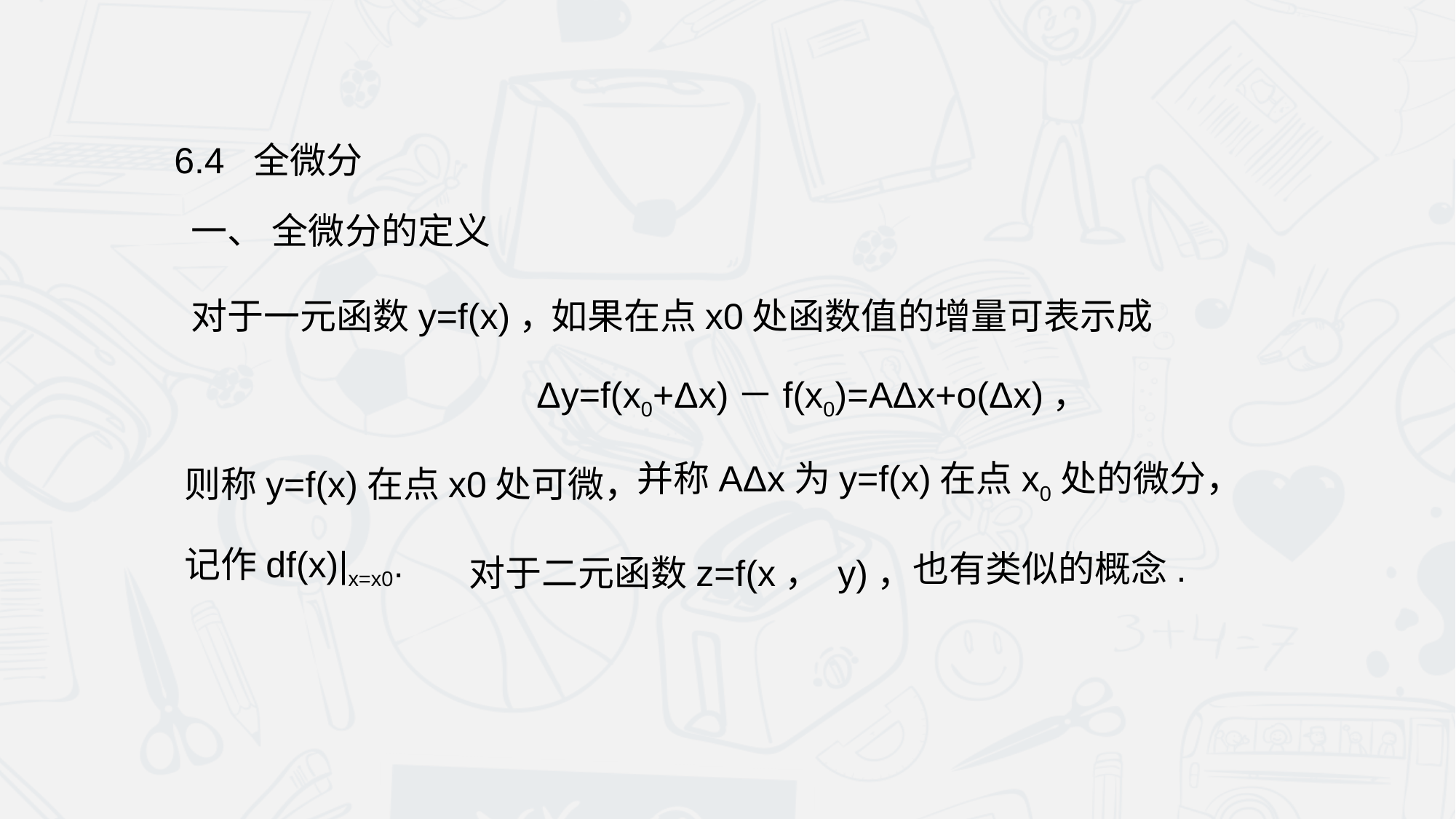

6.4  全微分
 一、 全微分的定义
 对于一元函数y=f(x)，
如果在点x0处函数值的增量可表示成
Δy=f(x0+Δx)－f(x0)=AΔx+o(Δx)，
则称y=f(x)在点x0处可微，
并称AΔx为y=f(x)在点x0处的微分，

也有类似的概念.
记作df(x)|x=x0.
对于二元函数z=f(x， y)，